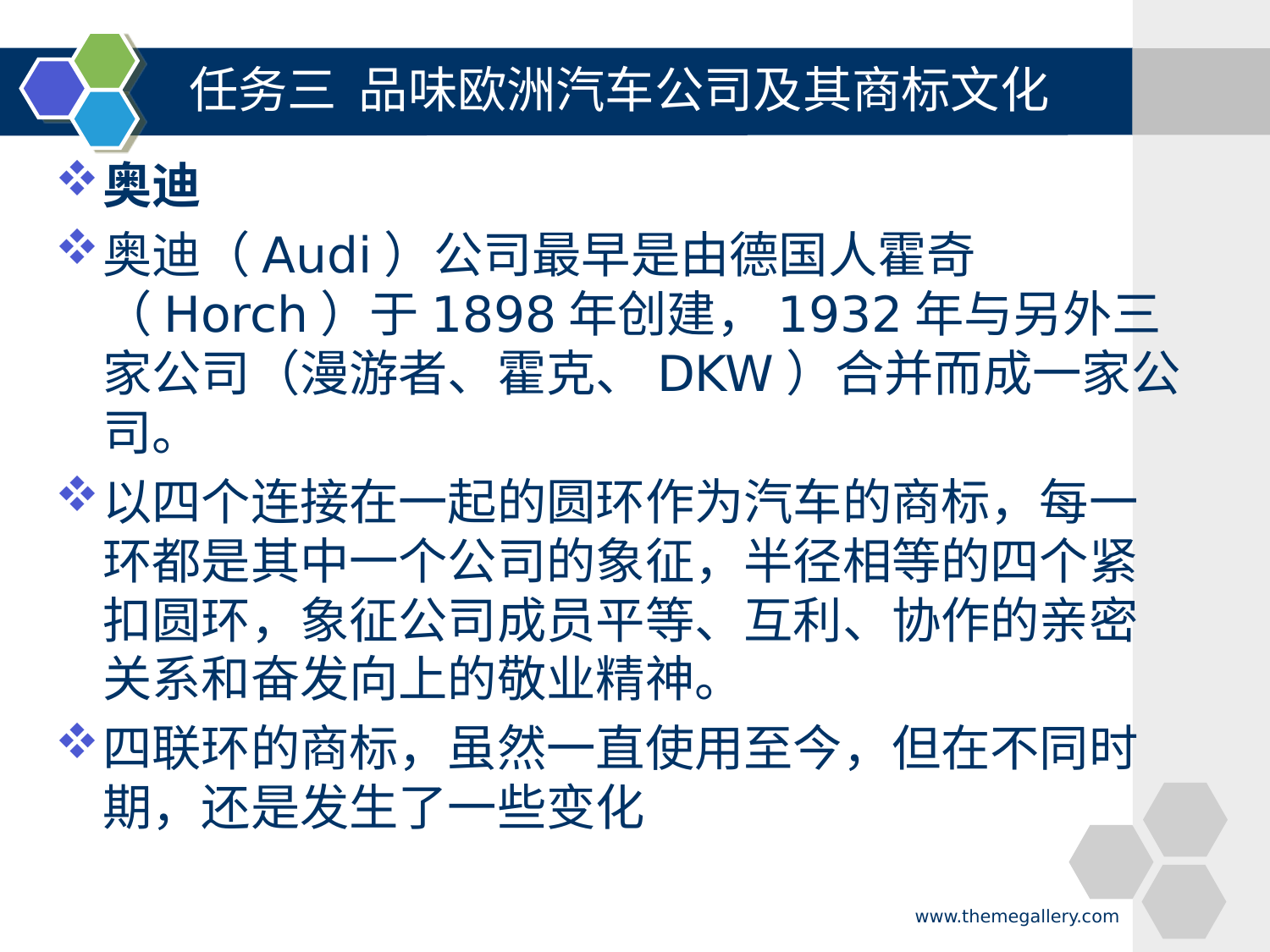

任务三  品味欧洲汽车公司及其商标文化
奥迪
奥迪（Audi）公司最早是由德国人霍奇（Horch）于1898年创建，1932年与另外三家公司（漫游者、霍克、DKW）合并而成一家公司。
以四个连接在一起的圆环作为汽车的商标，每一环都是其中一个公司的象征，半径相等的四个紧扣圆环，象征公司成员平等、互利、协作的亲密关系和奋发向上的敬业精神。
四联环的商标，虽然一直使用至今，但在不同时期，还是发生了一些变化
www.themegallery.com